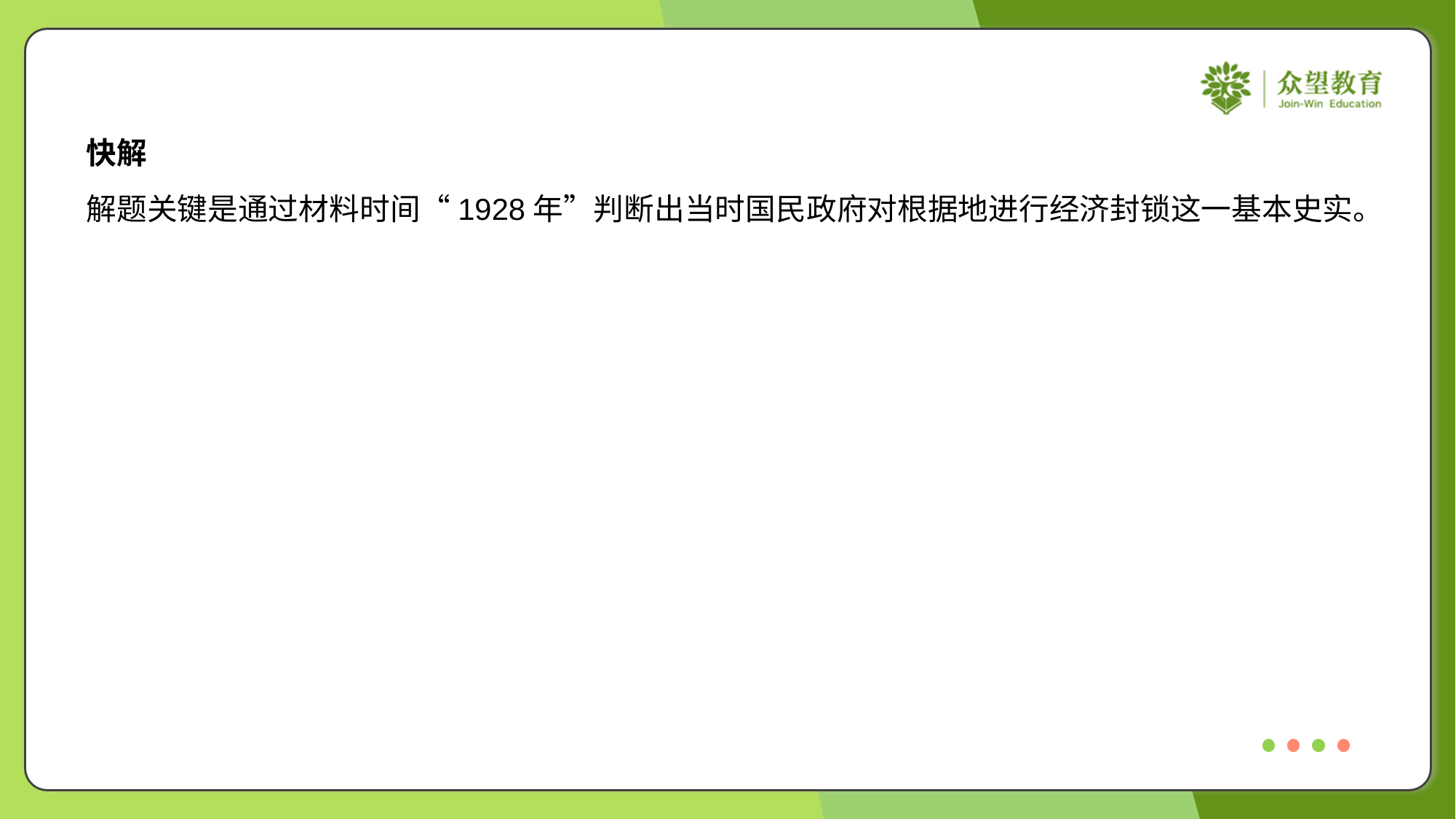

快解
解题关键是通过材料时间“1928年”判断出当时国民政府对根据地进行经济封锁这一基本史实。